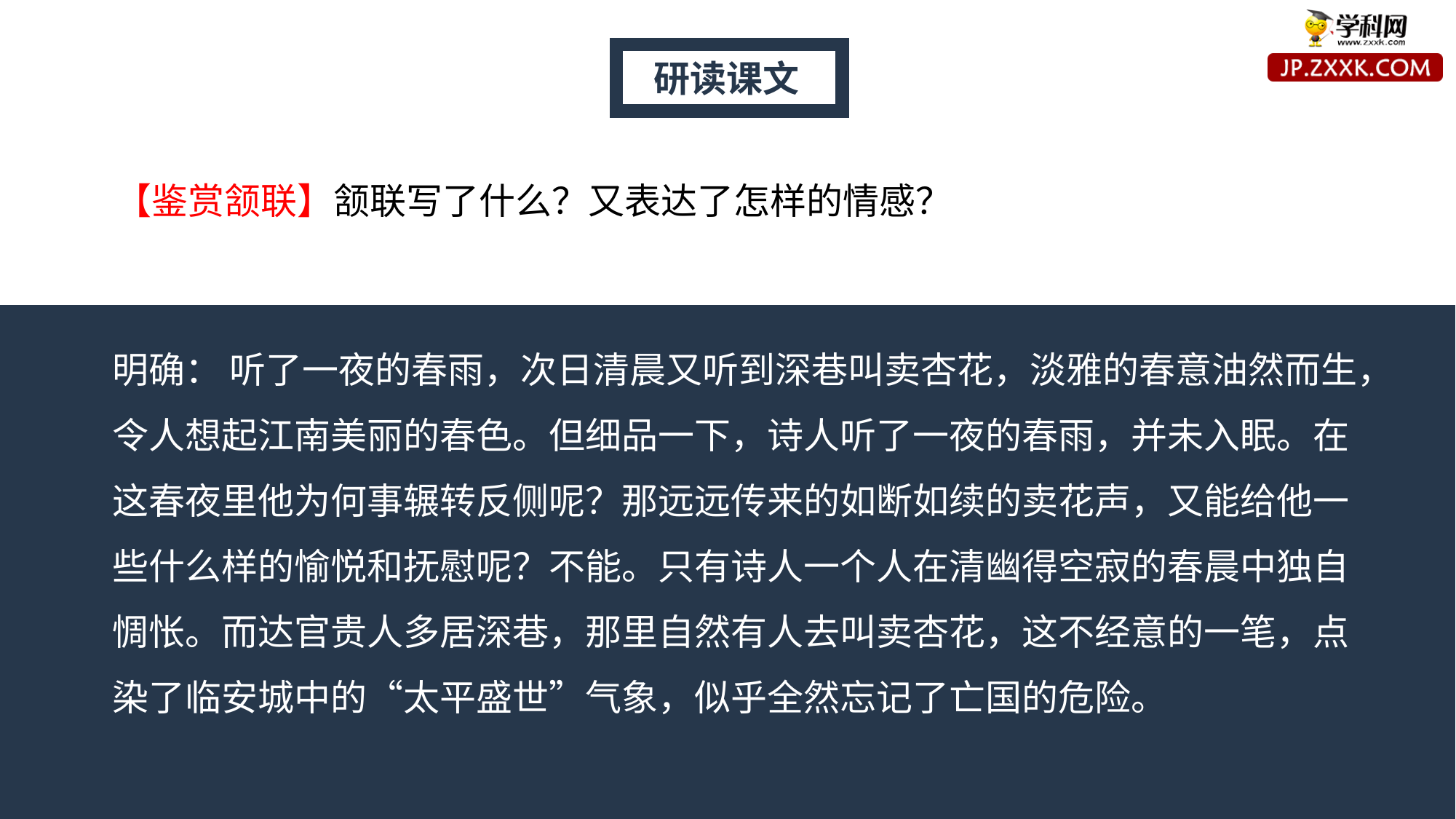

研读课文
【鉴赏颔联】颔联写了什么？又表达了怎样的情感？

明确： 听了一夜的春雨，次日清晨又听到深巷叫卖杏花，淡雅的春意油然而生，令人想起江南美丽的春色。但细品一下，诗人听了一夜的春雨，并未入眠。在这春夜里他为何事辗转反侧呢？那远远传来的如断如续的卖花声，又能给他一些什么样的愉悦和抚慰呢？不能。只有诗人一个人在清幽得空寂的春晨中独自惆怅。而达官贵人多居深巷，那里自然有人去叫卖杏花，这不经意的一笔，点染了临安城中的“太平盛世”气象，似乎全然忘记了亡国的危险。